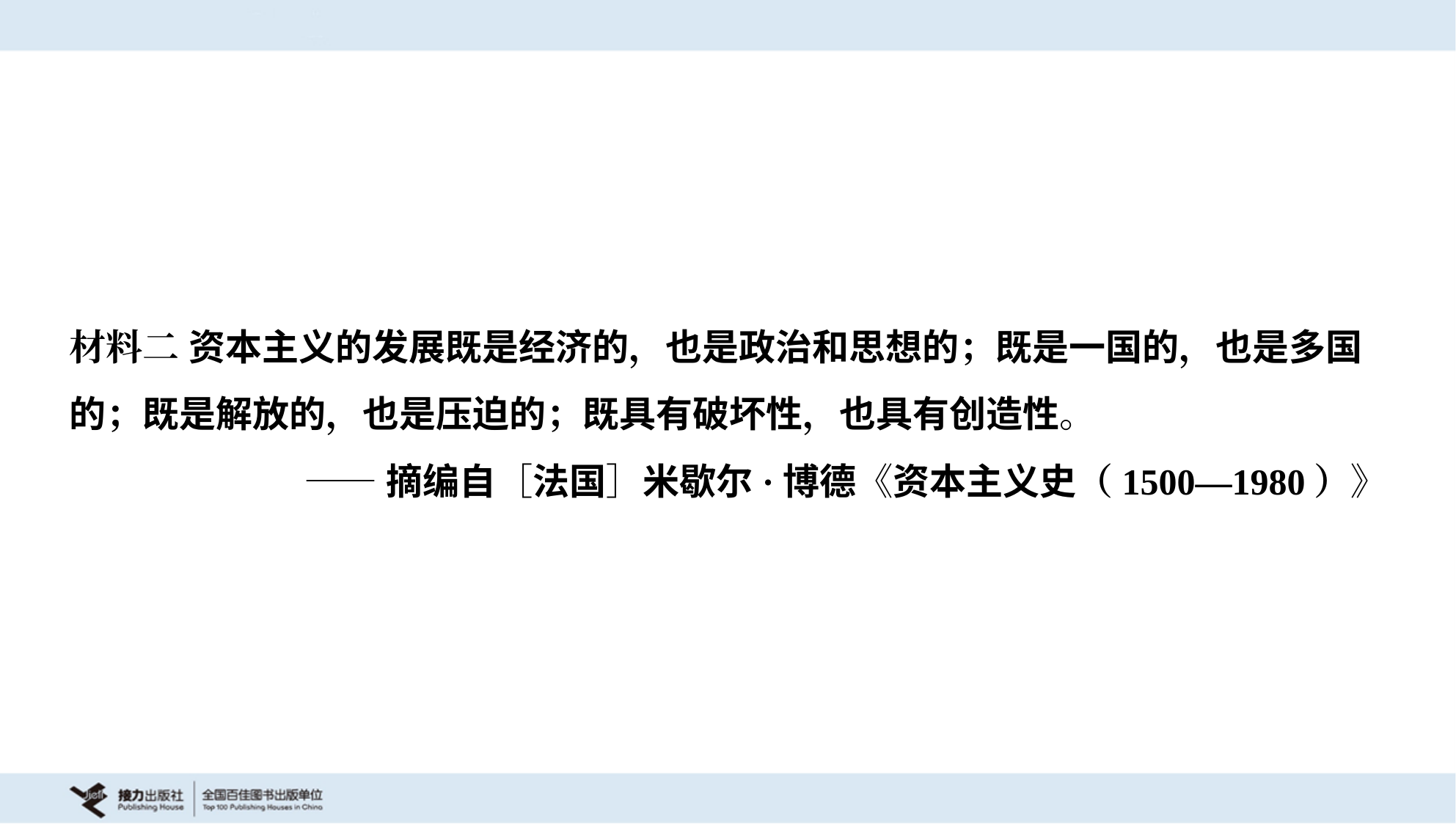

材料二 资本主义的发展既是经济的，也是政治和思想的；既是一国的，也是多国
的；既是解放的，也是压迫的；既具有破坏性，也具有创造性。
——摘编自［法国］米歇尔·博德《资本主义史（1500—1980）》